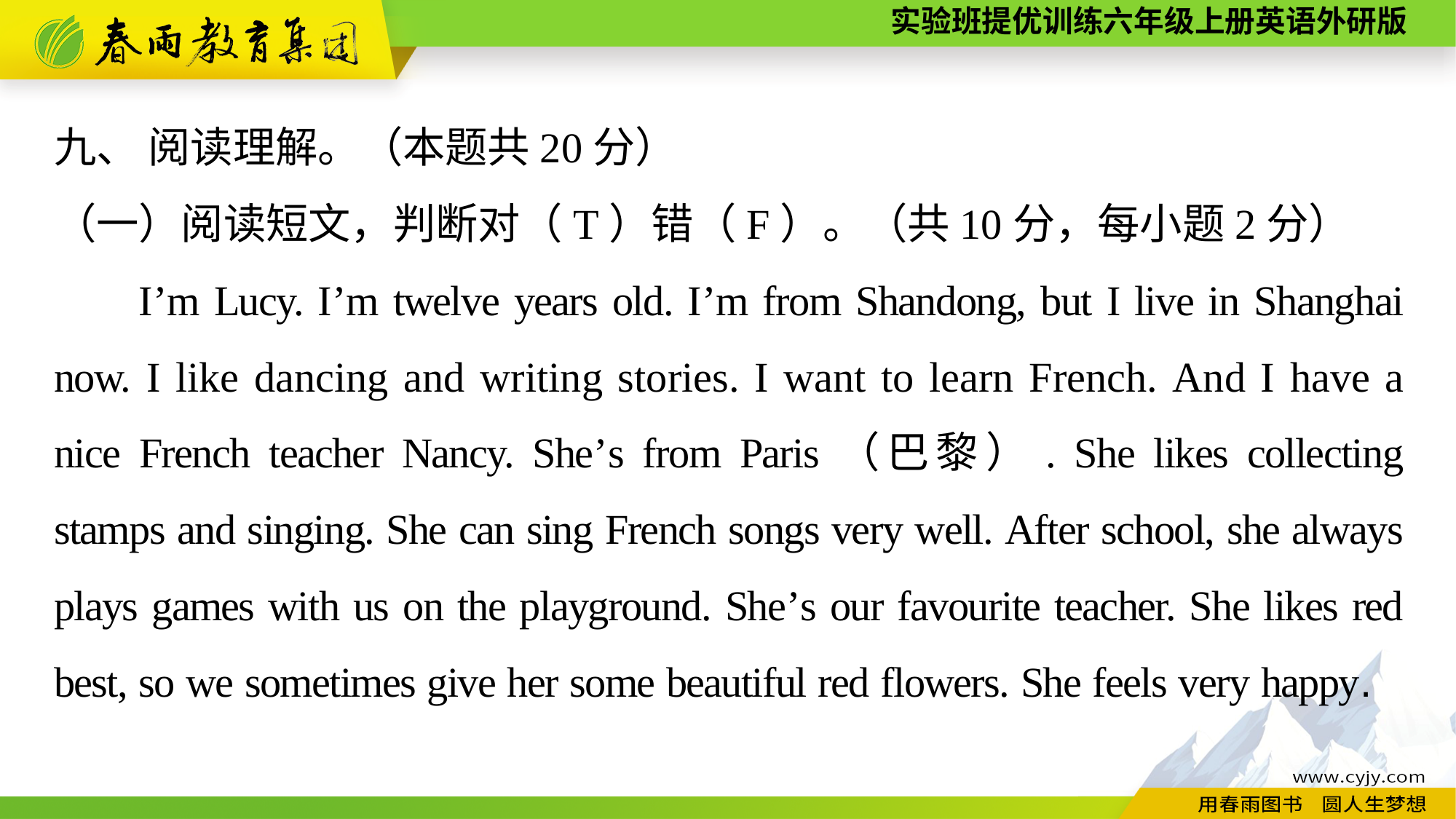

九、 阅读理解。（本题共20分）
（一）阅读短文，判断对（T）错（F）。（共10分，每小题2分）
I’m Lucy. I’m twelve years old. I’m from Shandong, but I live in Shanghai now. I like dancing and writing stories. I want to learn French. And I have a nice French teacher Nancy. She’s from Paris（巴黎）. She likes collecting stamps and singing. She can sing French songs very well. After school, she always plays games with us on the playground. She’s our favourite teacher. She likes red best, so we sometimes give her some beautiful red flowers. She feels very happy.